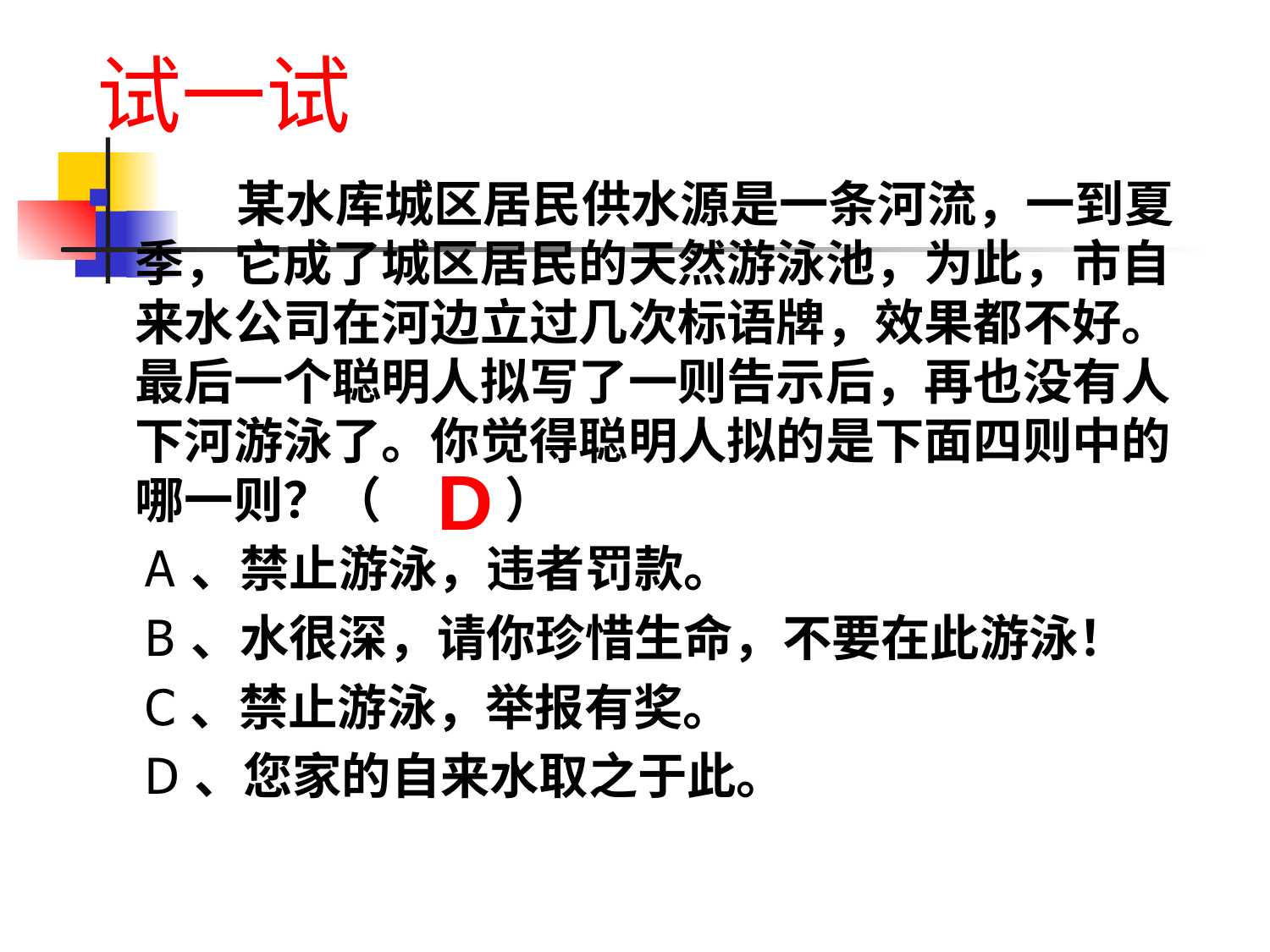

试一试
        某水库城区居民供水源是一条河流，一到夏季，它成了城区居民的天然游泳池，为此，市自来水公司在河边立过几次标语牌，效果都不好。最后一个聪明人拟写了一则告示后，再也没有人下河游泳了。你觉得聪明人拟的是下面四则中的哪一则？（           ）
    A、禁止游泳，违者罚款。
    B、水很深，请你珍惜生命，不要在此游泳！
    C、禁止游泳，举报有奖。
    D、您家的自来水取之于此。
D